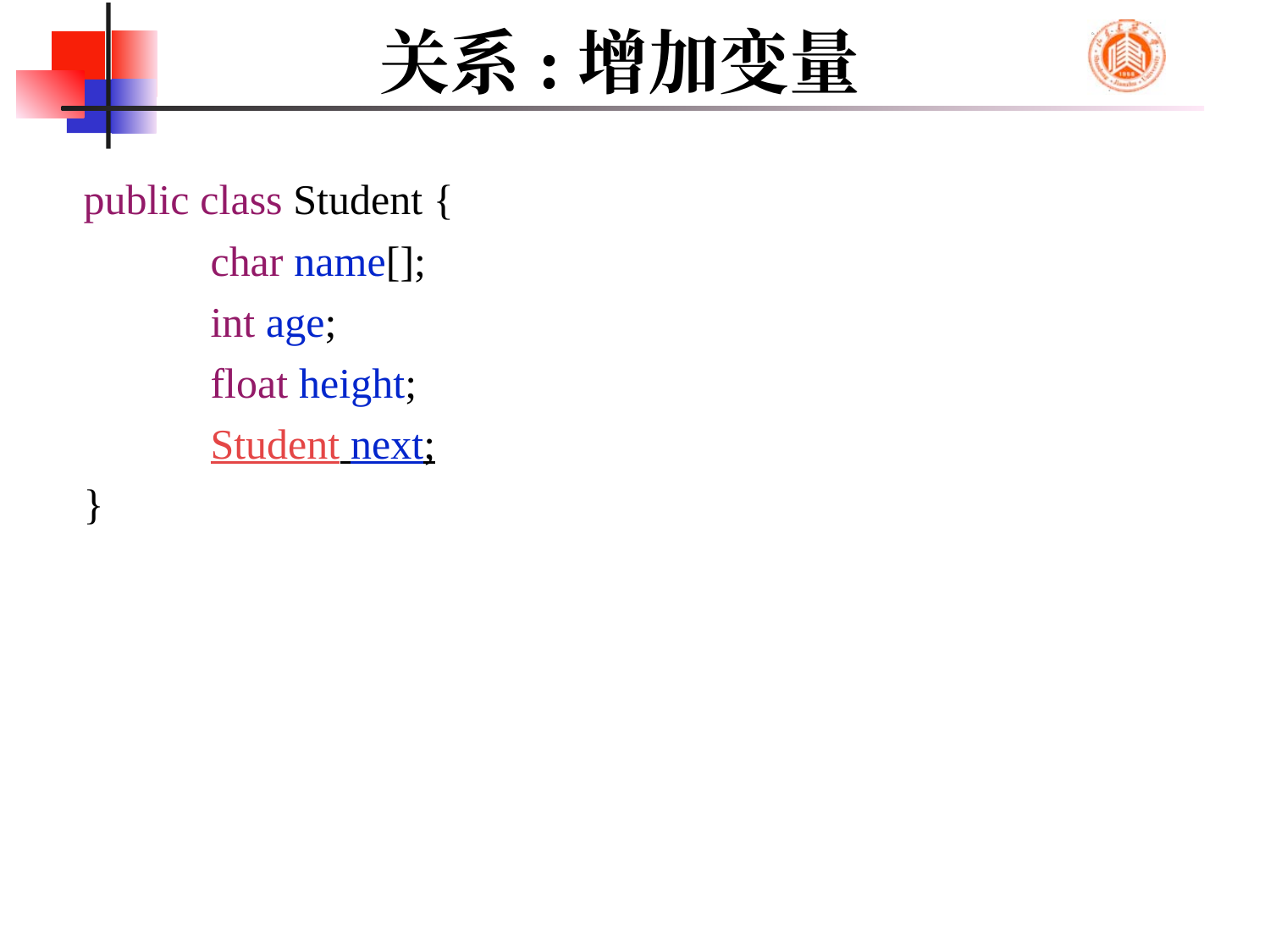

# 关系:增加变量
public class Student {
	char name[];
	int age;
	float height;
	Student next;
}